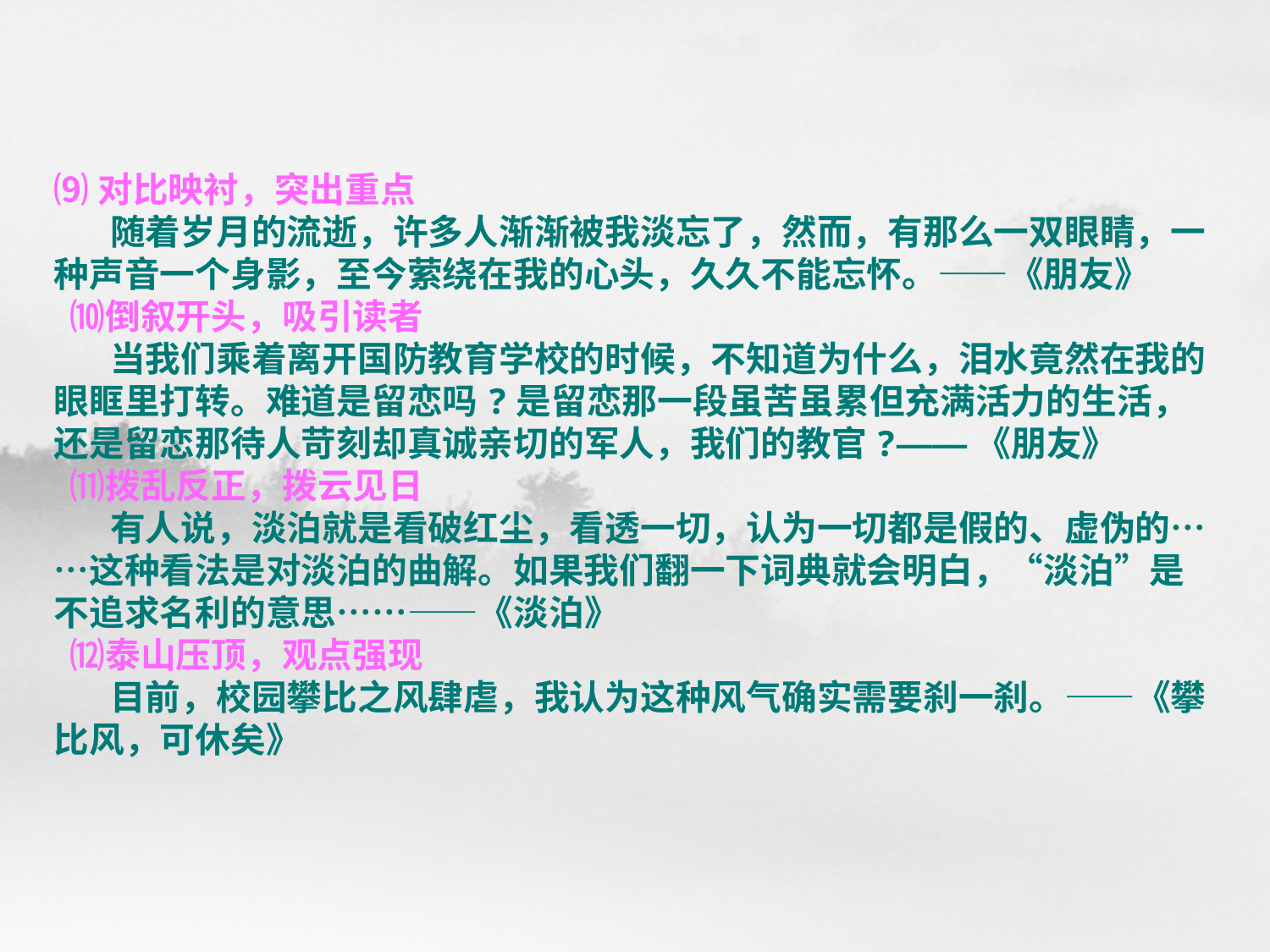

# ⑼对比映衬，突出重点 随着岁月的流逝，许多人渐渐被我淡忘了，然而，有那么一双眼睛，一种声音一个身影，至今萦绕在我的心头，久久不能忘怀。——《朋友》 ⑽倒叙开头，吸引读者 当我们乘着离开国防教育学校的时候，不知道为什么，泪水竟然在我的眼眶里打转。难道是留恋吗?是留恋那一段虽苦虽累但充满活力的生活，还是留恋那待人苛刻却真诚亲切的军人，我们的教官?——《朋友》 ⑾拨乱反正，拨云见日 有人说，淡泊就是看破红尘，看透一切，认为一切都是假的、虚伪的……这种看法是对淡泊的曲解。如果我们翻一下词典就会明白，“淡泊”是不追求名利的意思……——《淡泊》 ⑿泰山压顶，观点强现 目前，校园攀比之风肆虐，我认为这种风气确实需要刹一刹。——《攀比风，可休矣》